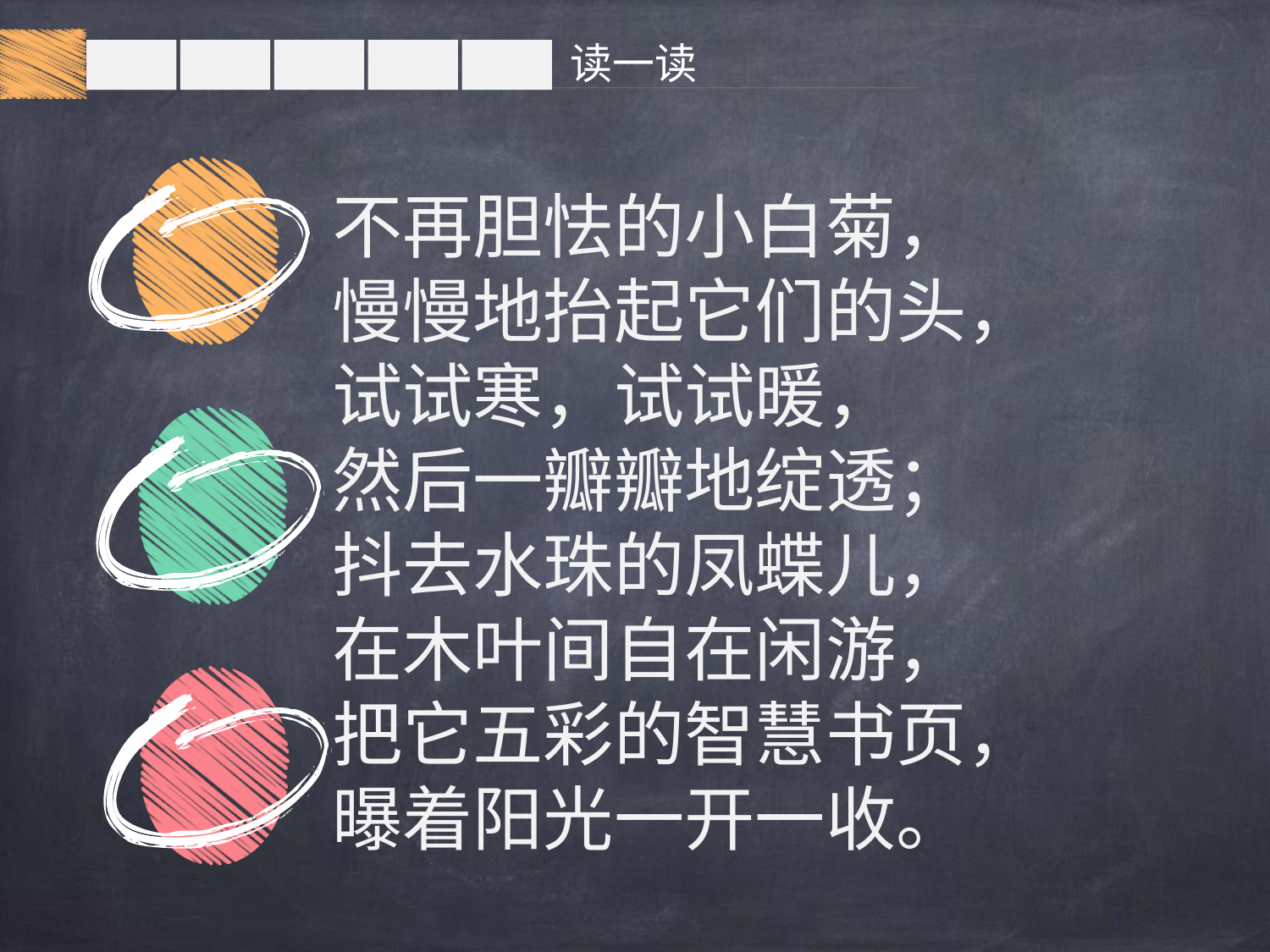

读一读

不再胆怯的小白菊，
慢慢地抬起它们的头，
试试寒，试试暖，
然后一瓣瓣地绽透；
抖去水珠的凤蝶儿，
在木叶间自在闲游，
把它五彩的智慧书页，
曝着阳光一开一收。